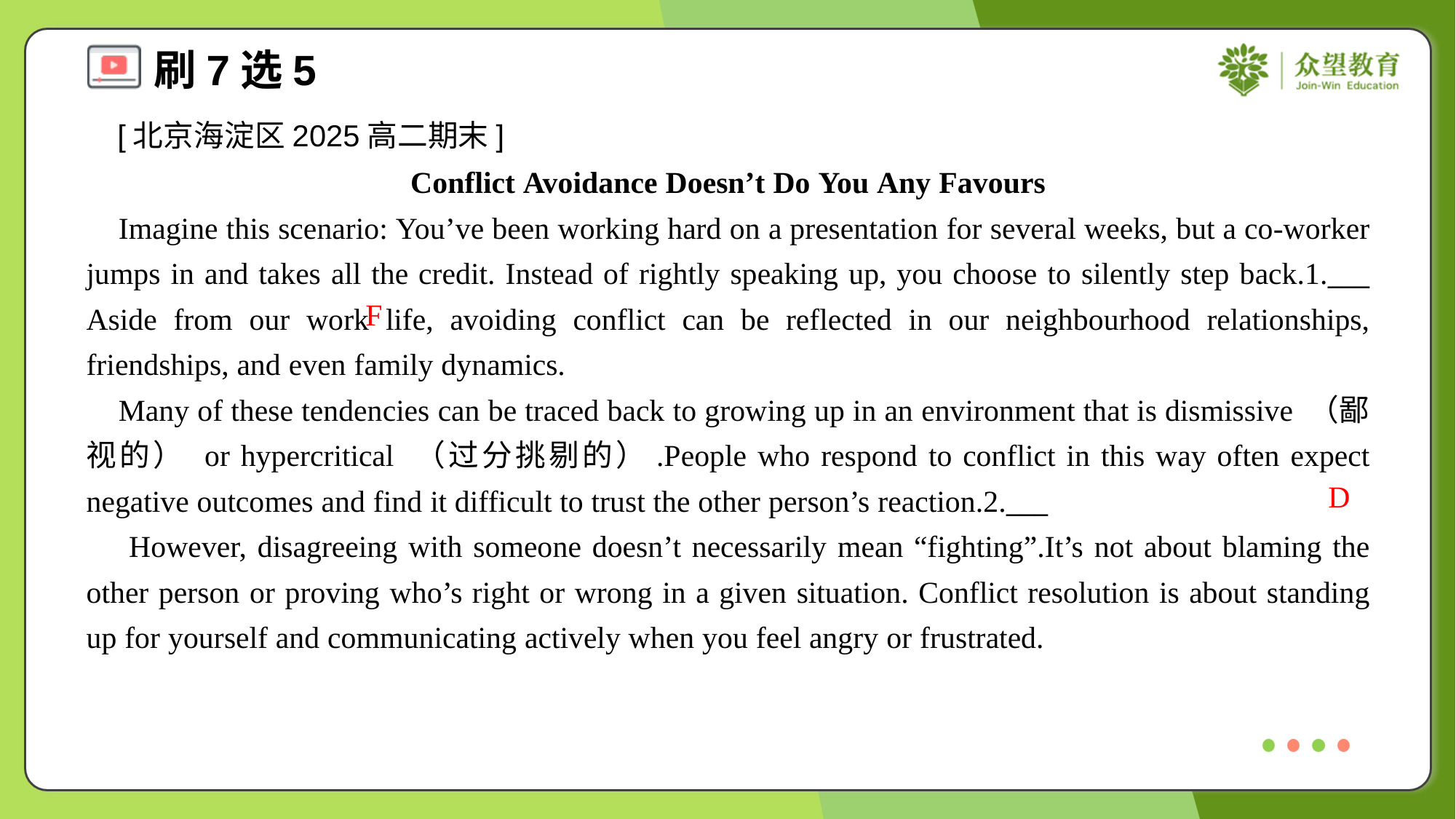

[北京海淀区2025高二期末]
Conflict Avoidance Doesn’t Do You Any Favours
    Imagine this scenario: You’ve been working hard on a presentation for several weeks, but a co-worker jumps in and takes all the credit. Instead of rightly speaking up, you choose to silently step back.1.___ Aside from our work life, avoiding conflict can be reflected in our neighbourhood relationships, friendships, and even family dynamics.
    Many of these tendencies can be traced back to growing up in an environment that is dismissive （鄙视的） or hypercritical （过分挑剔的）.People who respond to conflict in this way often expect negative outcomes and find it difficult to trust the other person’s reaction.2.___
    However, disagreeing with someone doesn’t necessarily mean “fighting”.It’s not about blaming the other person or proving who’s right or wrong in a given situation. Conflict resolution is about standing up for yourself and communicating actively when you feel angry or frustrated.

F
D